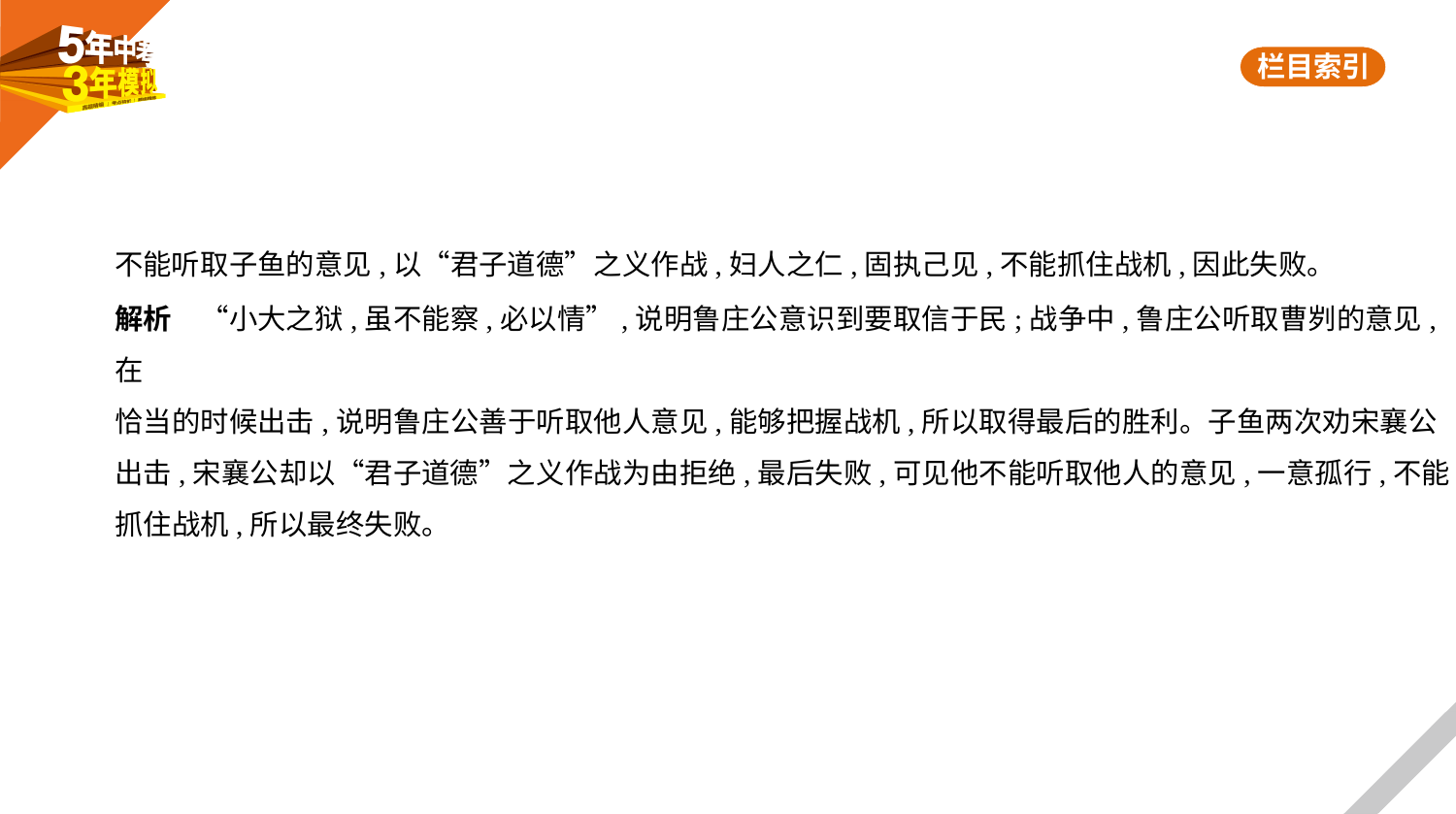

不能听取子鱼的意见,以“君子道德”之义作战,妇人之仁,固执己见,不能抓住战机,因此失败。
解析　“小大之狱,虽不能察,必以情”,说明鲁庄公意识到要取信于民;战争中,鲁庄公听取曹刿的意见,在
恰当的时候出击,说明鲁庄公善于听取他人意见,能够把握战机,所以取得最后的胜利。子鱼两次劝宋襄公
出击,宋襄公却以“君子道德”之义作战为由拒绝,最后失败,可见他不能听取他人的意见,一意孤行,不能
抓住战机,所以最终失败。